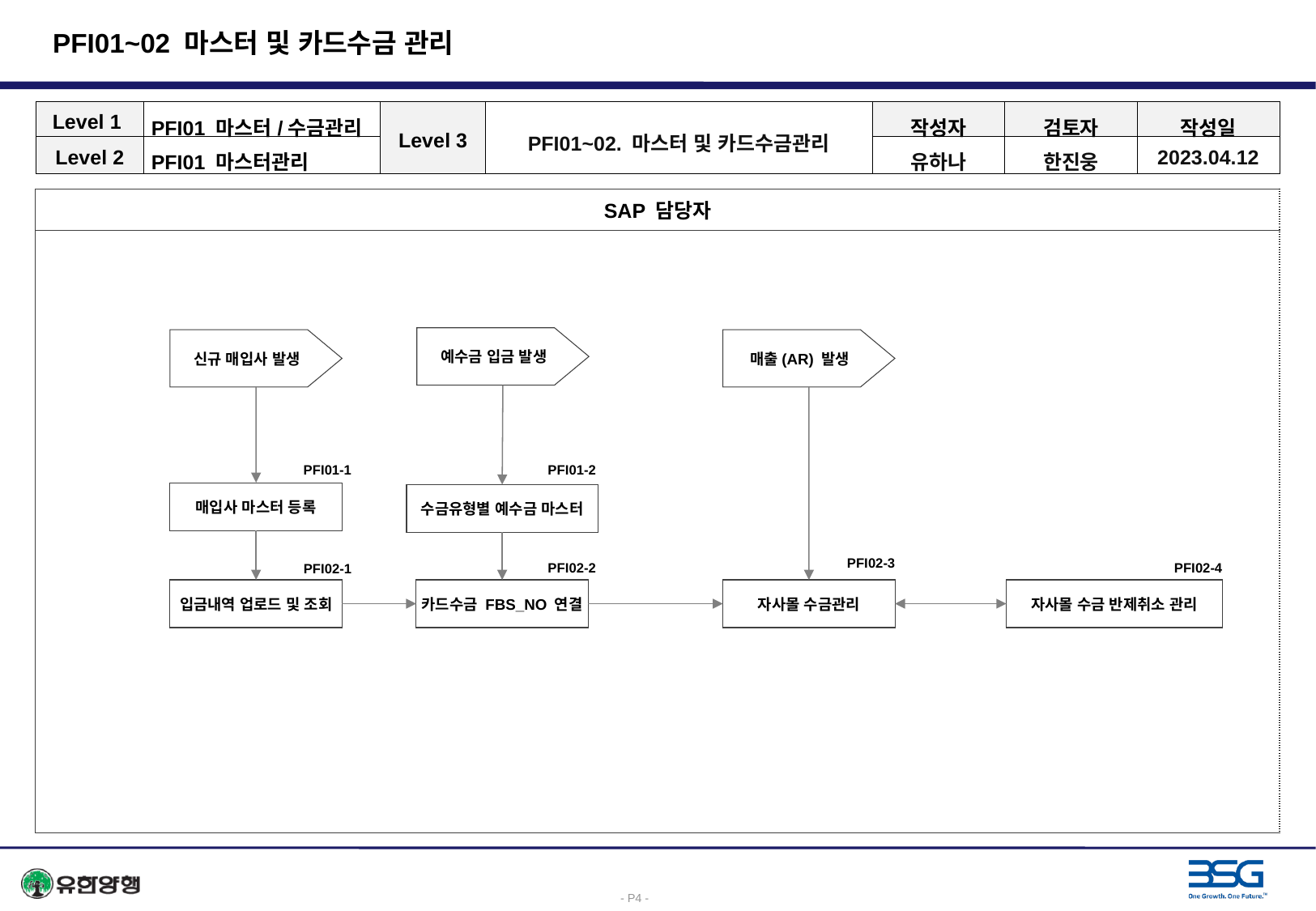

# PFI01~02 마스터 및 카드수금 관리
| Level 1 | PFI01 마스터/수금관리 | Level 3 | PFI01~02. 마스터 및 카드수금관리 | 작성자 | 검토자 | 작성일 |
| --- | --- | --- | --- | --- | --- | --- |
| Level 2 | PFI01 마스터관리 |  |  | 유하나 | 한진웅 | 2023.04.12 |
| SAP 담당자 |
| --- |
|  |
   예수금 입금 발생
   신규 매입사 발생
   매출(AR) 발생
PFI01-2
PFI01-1
매입사 마스터 등록
수금유형별 예수금 마스터
PFI02-3
PFI02-2
PFI02-4
PFI02-1
입금내역 업로드 및 조회
카드수금 FBS_NO 연결
자사몰 수금관리
자사몰 수금 반제취소 관리